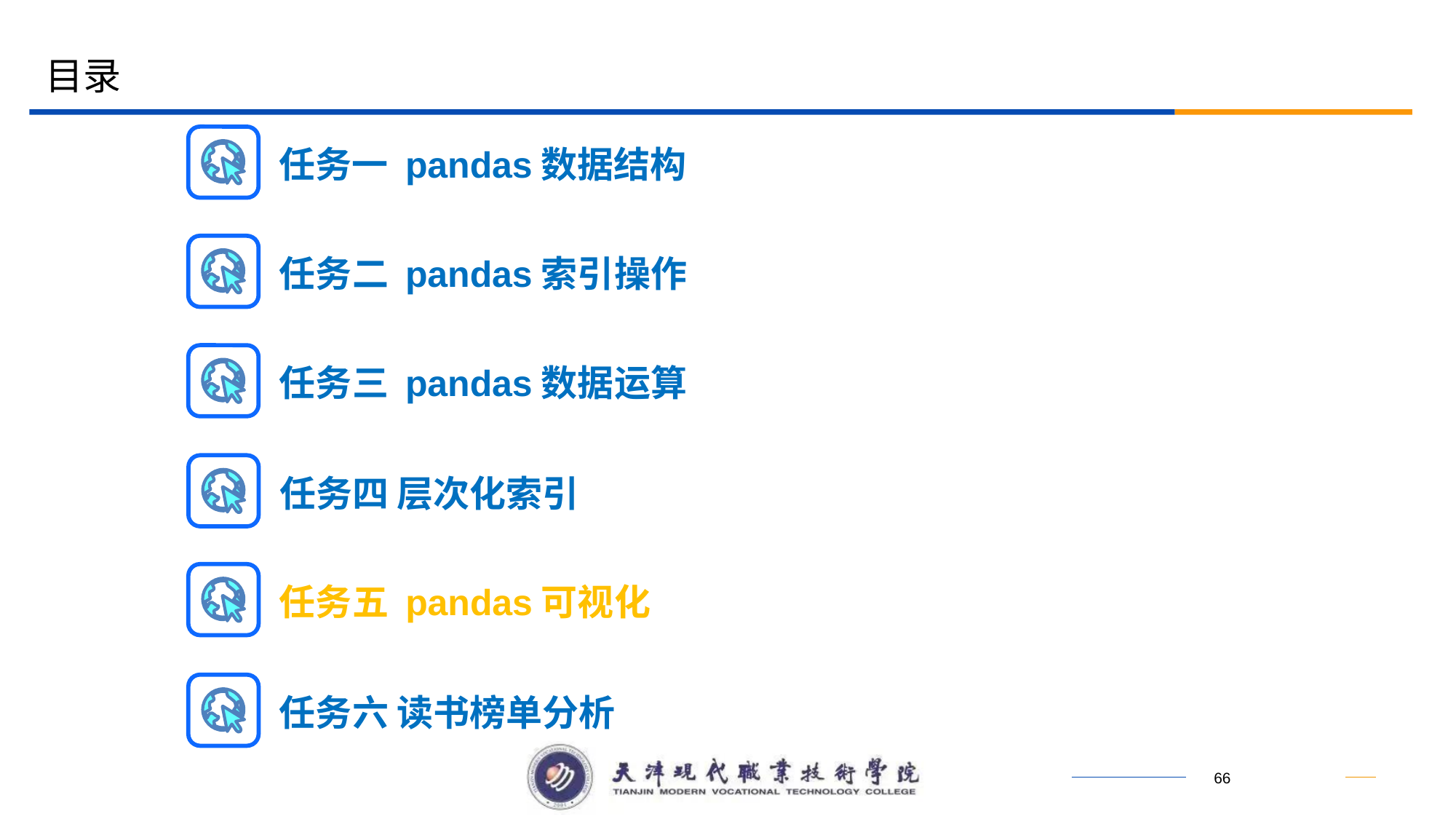

目录

任务一 pandas数据结构

任务二 pandas索引操作

任务三 pandas数据运算

任务四 层次化索引

任务五 pandas可视化

任务六 读书榜单分析